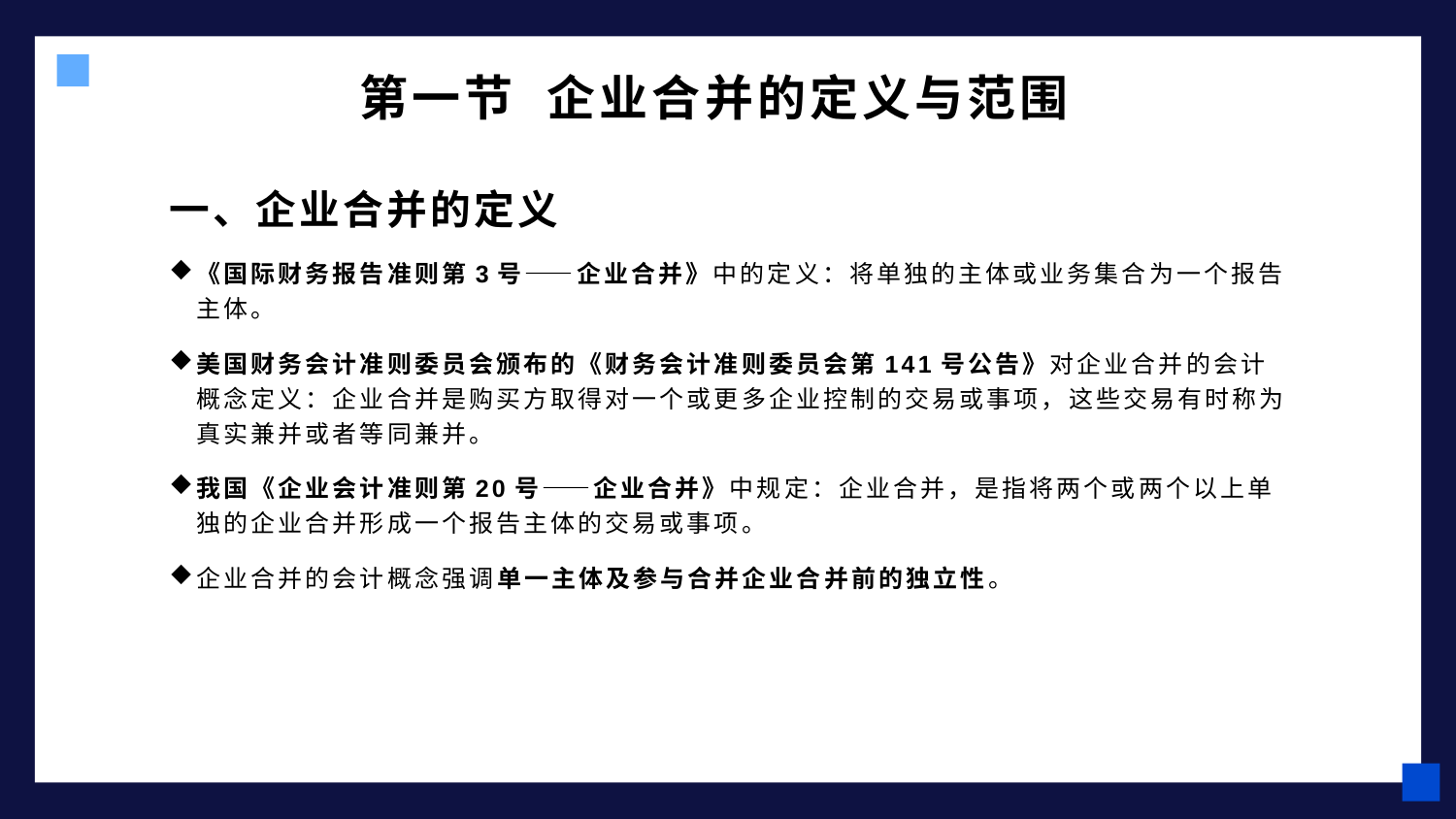

# 第一节  企业合并的定义与范围
一、企业合并的定义
《国际财务报告准则第3号——企业合并》中的定义：将单独的主体或业务集合为一个报告主体。
美国财务会计准则委员会颁布的《财务会计准则委员会第141号公告》对企业合并的会计概念定义：企业合并是购买方取得对一个或更多企业控制的交易或事项，这些交易有时称为真实兼并或者等同兼并。
我国《企业会计准则第20号——企业合并》中规定：企业合并，是指将两个或两个以上单独的企业合并形成一个报告主体的交易或事项。
企业合并的会计概念强调单一主体及参与合并企业合并前的独立性。